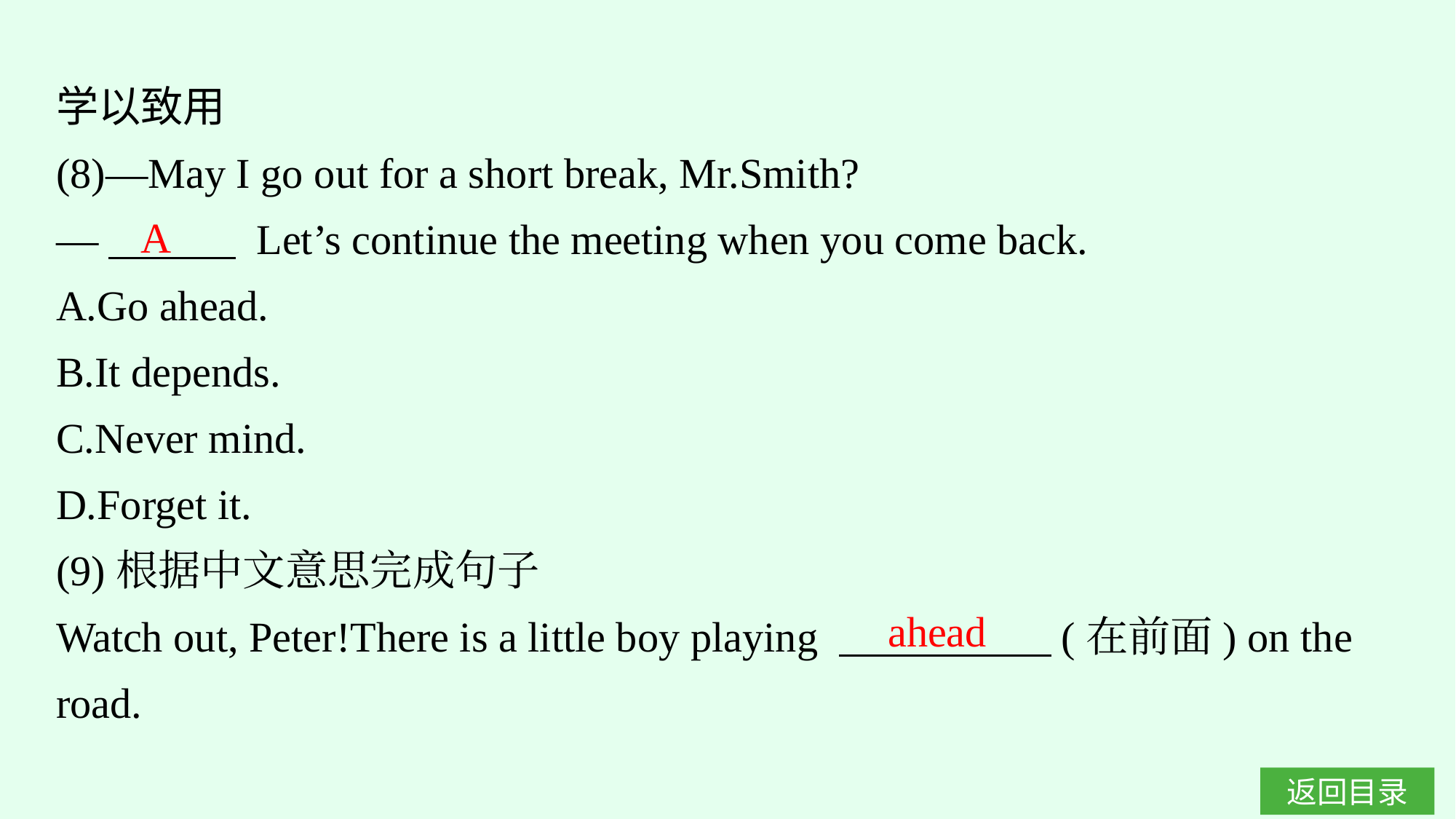

学以致用
(8)—May I go out for a short break, Mr.Smith?
—　　　 Let’s continue the meeting when you come back.
A.Go ahead.
B.It depends.
C.Never mind.
D.Forget it.
(9)根据中文意思完成句子
Watch out, Peter!There is a little boy playing 　　　　　(在前面) on the road.
A
ahead